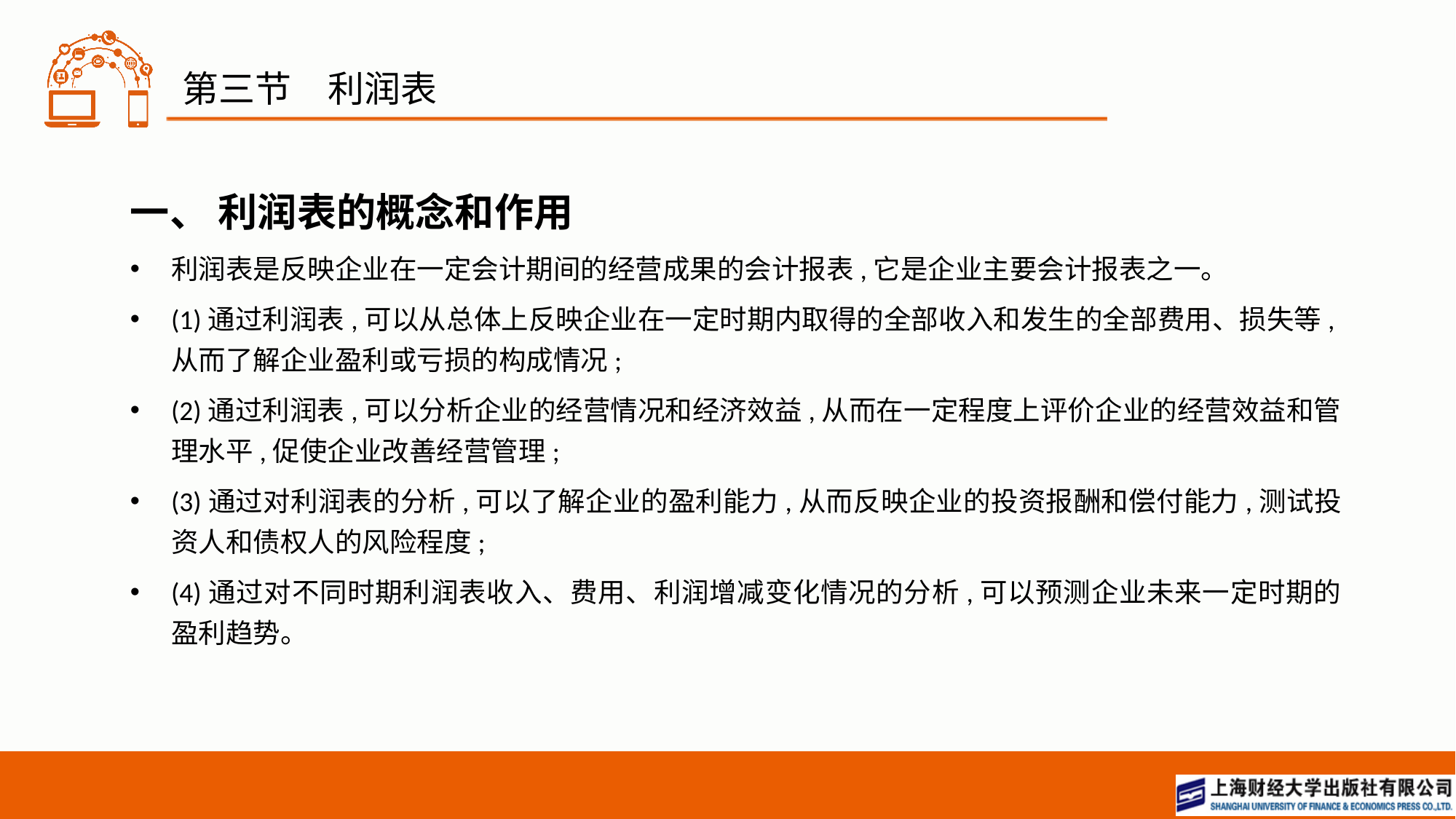

# 第三节　利润表
一、 利润表的概念和作用
利润表是反映企业在一定会计期间的经营成果的会计报表,它是企业主要会计报表之一。
(1)通过利润表,可以从总体上反映企业在一定时期内取得的全部收入和发生的全部费用、损失等,从而了解企业盈利或亏损的构成情况;
(2)通过利润表,可以分析企业的经营情况和经济效益,从而在一定程度上评价企业的经营效益和管理水平,促使企业改善经营管理;
(3)通过对利润表的分析,可以了解企业的盈利能力,从而反映企业的投资报酬和偿付能力,测试投资人和债权人的风险程度;
(4)通过对不同时期利润表收入、费用、利润增减变化情况的分析,可以预测企业未来一定时期的盈利趋势。